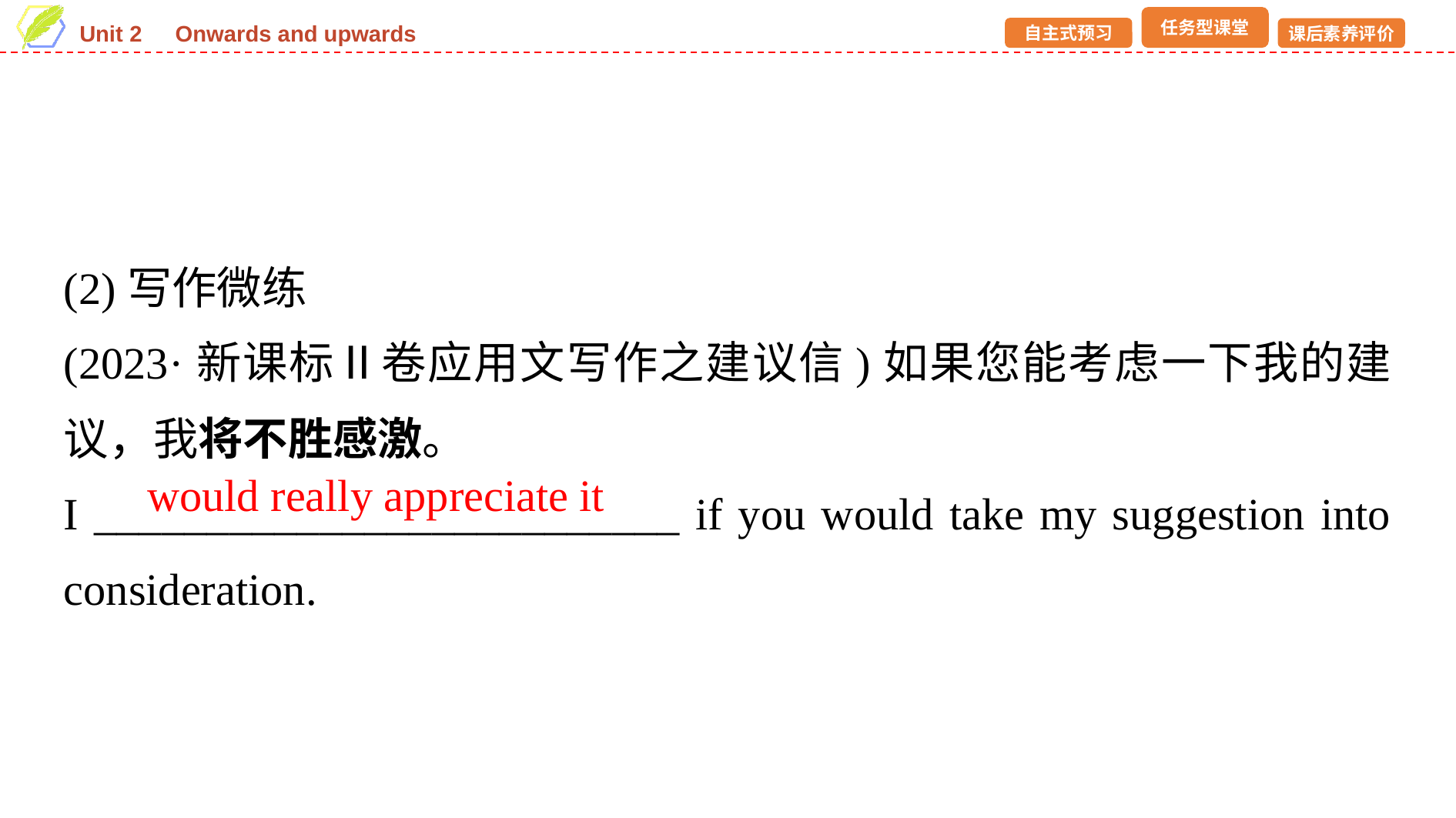

(2)写作微练
(2023·新课标Ⅱ卷应用文写作之建议信)如果您能考虑一下我的建议，我将不胜感激。
I __________________________ if you would take my suggestion into consideration.
would really appreciate it